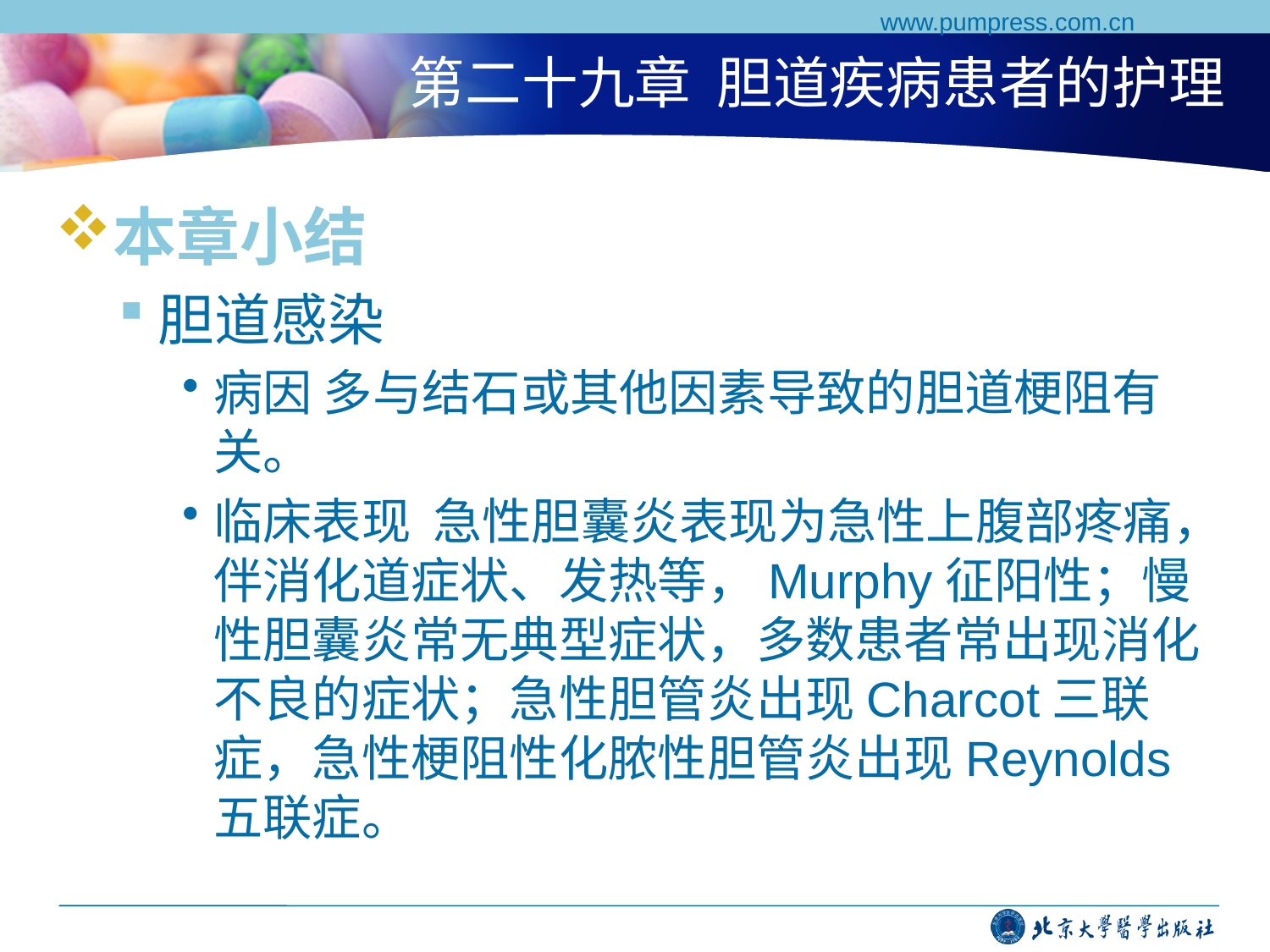

www.pumpress.com.cn
# 第二十九章  胆道疾病患者的护理
本章小结
胆道感染
病因 多与结石或其他因素导致的胆道梗阻有关。
临床表现  急性胆囊炎表现为急性上腹部疼痛，伴消化道症状、发热等，Murphy征阳性；慢性胆囊炎常无典型症状，多数患者常出现消化不良的症状；急性胆管炎出现Charcot三联症，急性梗阻性化脓性胆管炎出现Reynolds五联症。